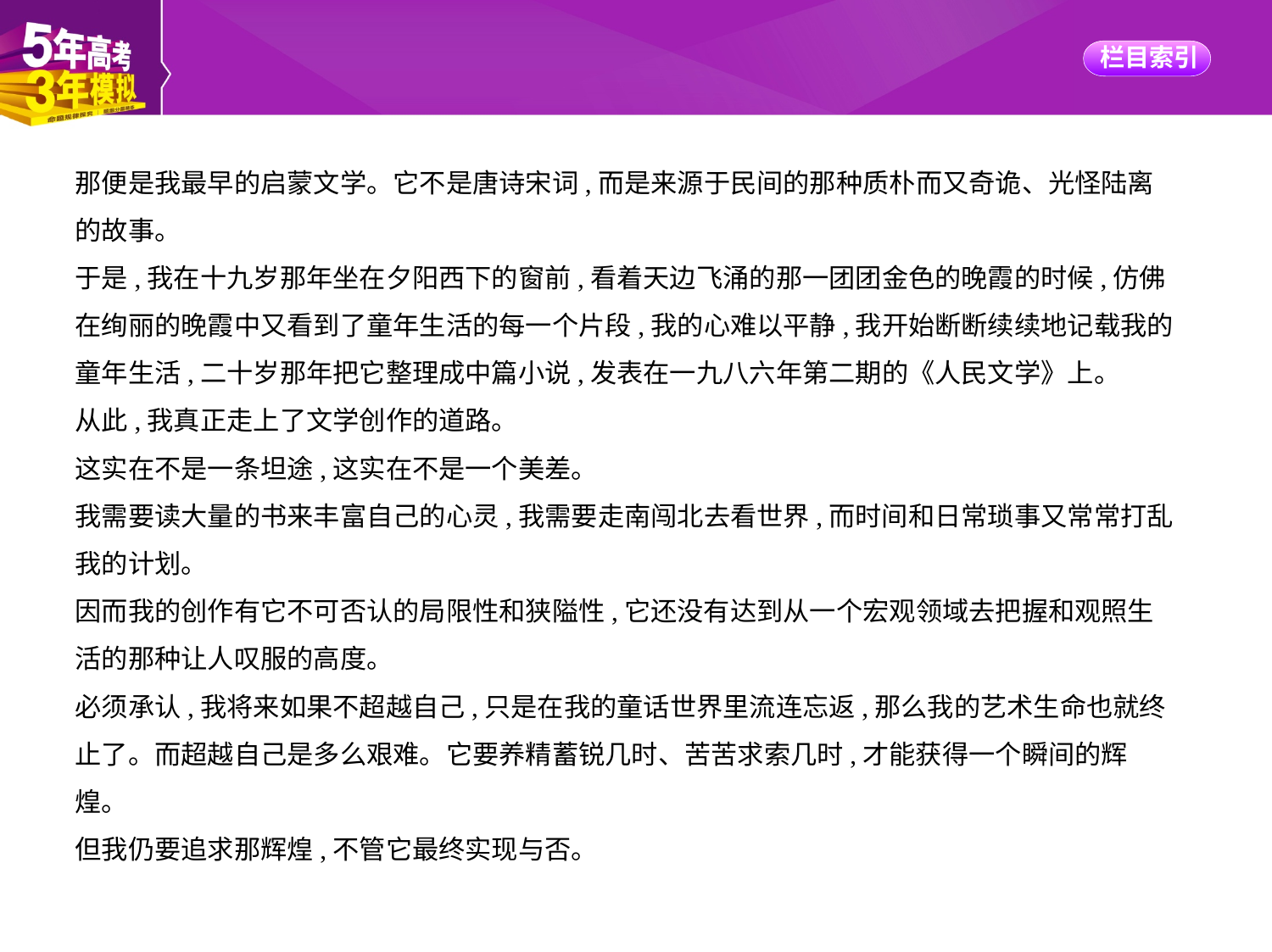

那便是我最早的启蒙文学。它不是唐诗宋词,而是来源于民间的那种质朴而又奇诡、光怪陆离
的故事。
于是,我在十九岁那年坐在夕阳西下的窗前,看着天边飞涌的那一团团金色的晚霞的时候,仿佛
在绚丽的晚霞中又看到了童年生活的每一个片段,我的心难以平静,我开始断断续续地记载我的
童年生活,二十岁那年把它整理成中篇小说,发表在一九八六年第二期的《人民文学》上。
从此,我真正走上了文学创作的道路。
这实在不是一条坦途,这实在不是一个美差。
我需要读大量的书来丰富自己的心灵,我需要走南闯北去看世界,而时间和日常琐事又常常打乱
我的计划。
因而我的创作有它不可否认的局限性和狭隘性,它还没有达到从一个宏观领域去把握和观照生
活的那种让人叹服的高度。
必须承认,我将来如果不超越自己,只是在我的童话世界里流连忘返,那么我的艺术生命也就终
止了。而超越自己是多么艰难。它要养精蓄锐几时、苦苦求索几时,才能获得一个瞬间的辉
煌。
但我仍要追求那辉煌,不管它最终实现与否。